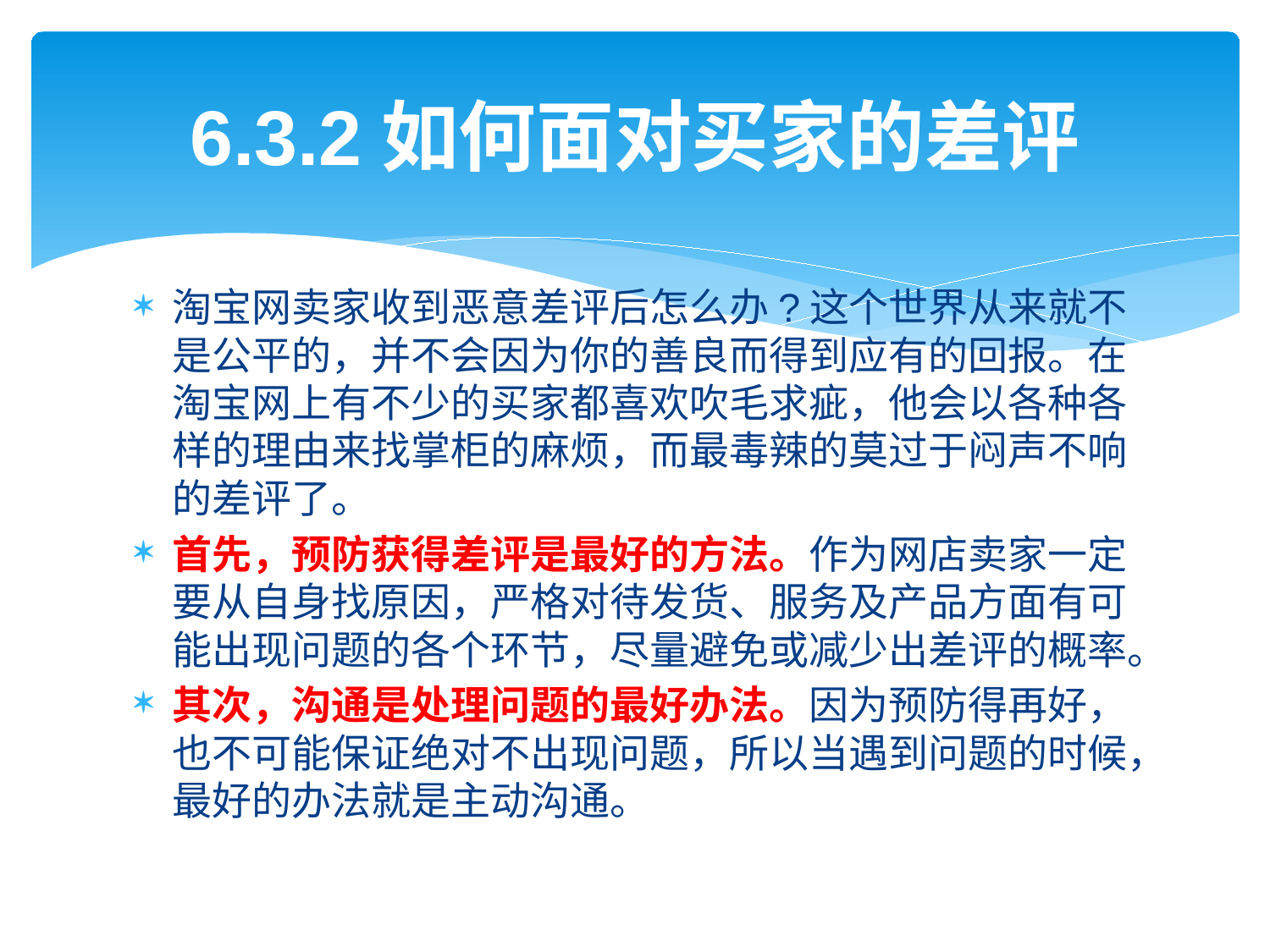

# 6.3.2如何面对买家的差评
淘宝网卖家收到恶意差评后怎么办?这个世界从来就不是公平的，并不会因为你的善良而得到应有的回报。在淘宝网上有不少的买家都喜欢吹毛求疵，他会以各种各样的理由来找掌柜的麻烦，而最毒辣的莫过于闷声不响的差评了。
首先，预防获得差评是最好的方法。作为网店卖家一定要从自身找原因，严格对待发货、服务及产品方面有可能出现问题的各个环节，尽量避免或减少出差评的概率。
其次，沟通是处理问题的最好办法。因为预防得再好，也不可能保证绝对不出现问题，所以当遇到问题的时候，最好的办法就是主动沟通。